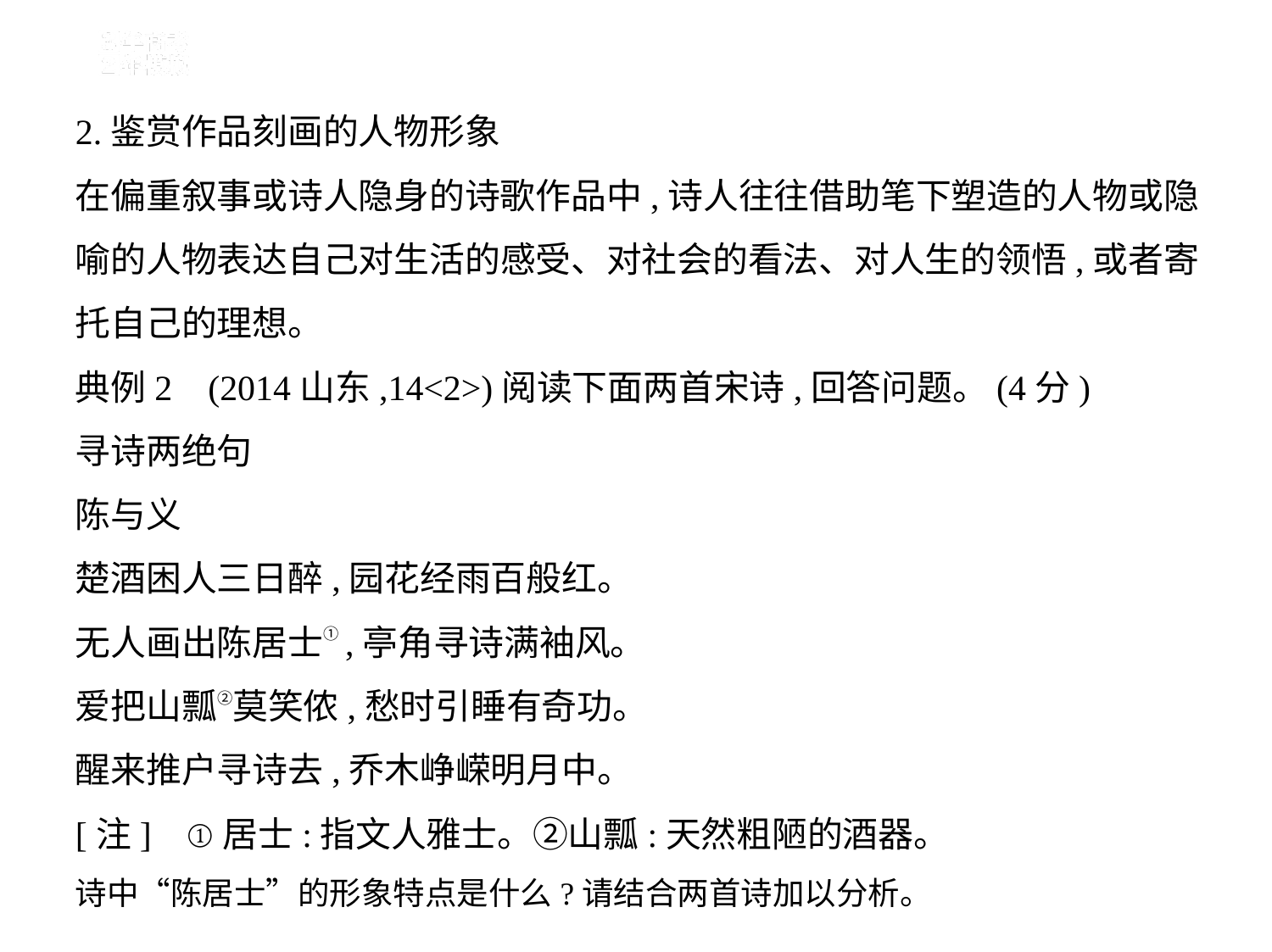

2.鉴赏作品刻画的人物形象
在偏重叙事或诗人隐身的诗歌作品中,诗人往往借助笔下塑造的人物或隐
喻的人物表达自己对生活的感受、对社会的看法、对人生的领悟,或者寄
托自己的理想。
典例2    (2014山东,14<2>)阅读下面两首宋诗,回答问题。(4分)
寻诗两绝句
陈与义
楚酒困人三日醉,园花经雨百般红。
无人画出陈居士①,亭角寻诗满袖风。
爱把山瓢②莫笑侬,愁时引睡有奇功。
醒来推户寻诗去,乔木峥嵘明月中。
[注]    ①居士:指文人雅士。②山瓢:天然粗陋的酒器。
诗中“陈居士”的形象特点是什么?请结合两首诗加以分析。